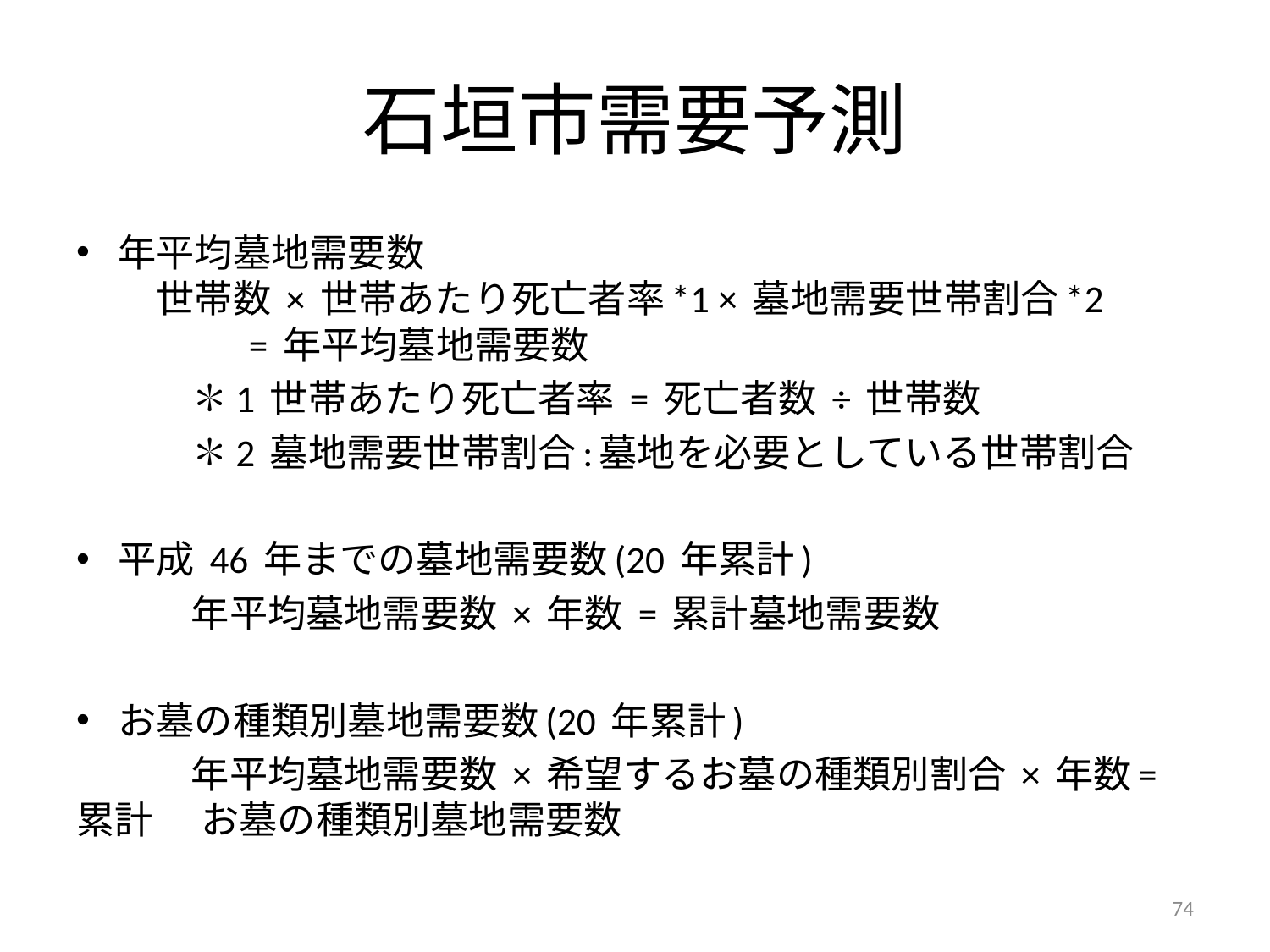

# 石垣市需要予測
年平均墓地需要数
　世帯数 × 世帯あたり死亡者率*1 × 墓地需要世帯割合*2 　	　= 年平均墓地需要数
　　　✽1 世帯あたり死亡者率 = 死亡者数 ÷ 世帯数
　　　✽2 墓地需要世帯割合:墓地を必要としている世帯割合

平成 46 年までの墓地需要数(20 年累計)
　　　年平均墓地需要数 × 年数 = 累計墓地需要数

お墓の種類別墓地需要数(20 年累計)
　　　年平均墓地需要数 × 希望するお墓の種類別割合 × 年数=累計	　お墓の種類別墓地需要数

74